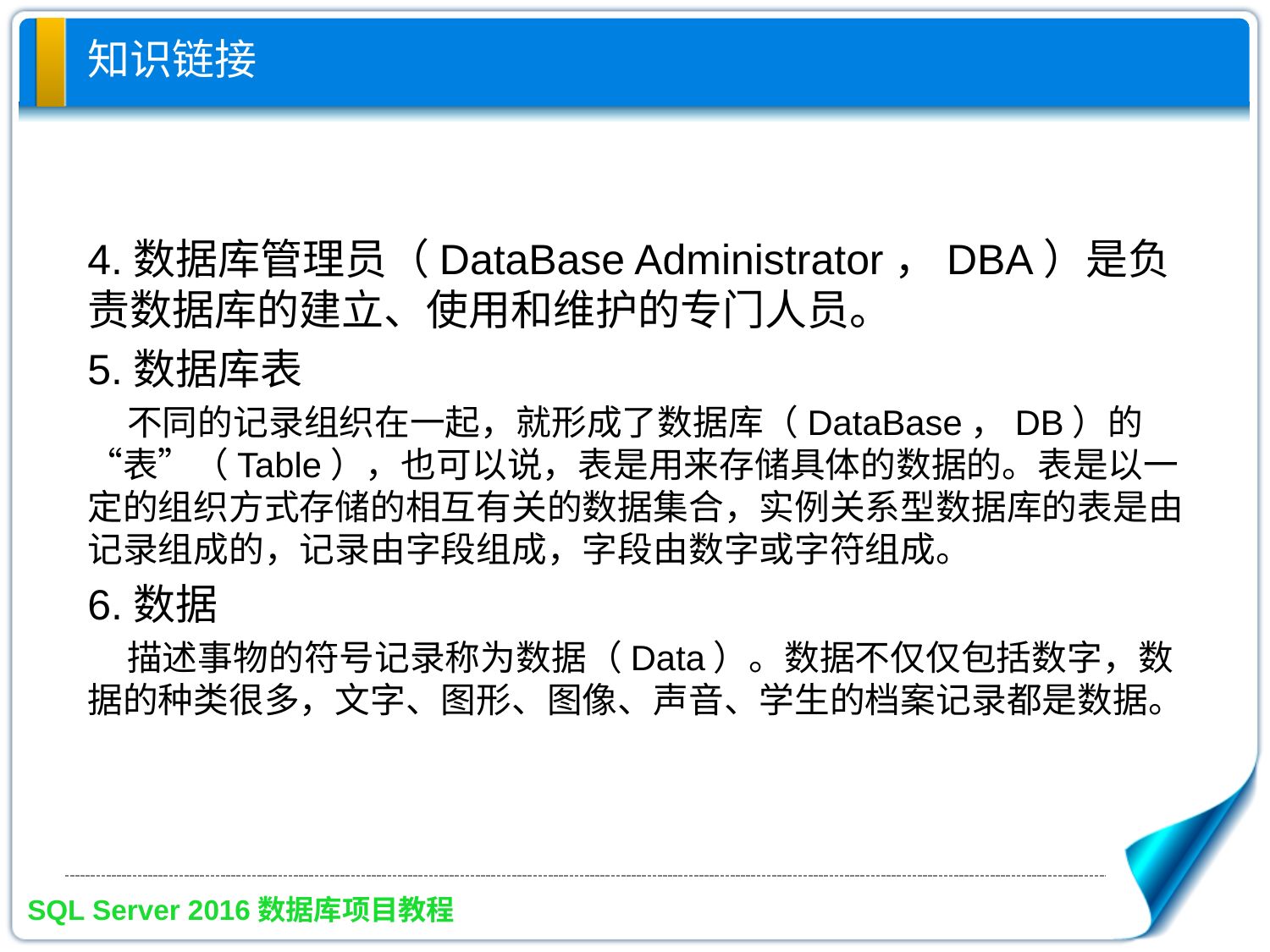

# 知识链接
4.数据库管理员（DataBase Administrator，DBA）是负责数据库的建立、使用和维护的专门人员。
5.数据库表
    不同的记录组织在一起，就形成了数据库（DataBase，DB）的“表”（Table），也可以说，表是用来存储具体的数据的。表是以一定的组织方式存储的相互有关的数据集合，实例关系型数据库的表是由记录组成的，记录由字段组成，字段由数字或字符组成。
6.数据
    描述事物的符号记录称为数据（Data）。数据不仅仅包括数字，数据的种类很多，文字、图形、图像、声音、学生的档案记录都是数据。